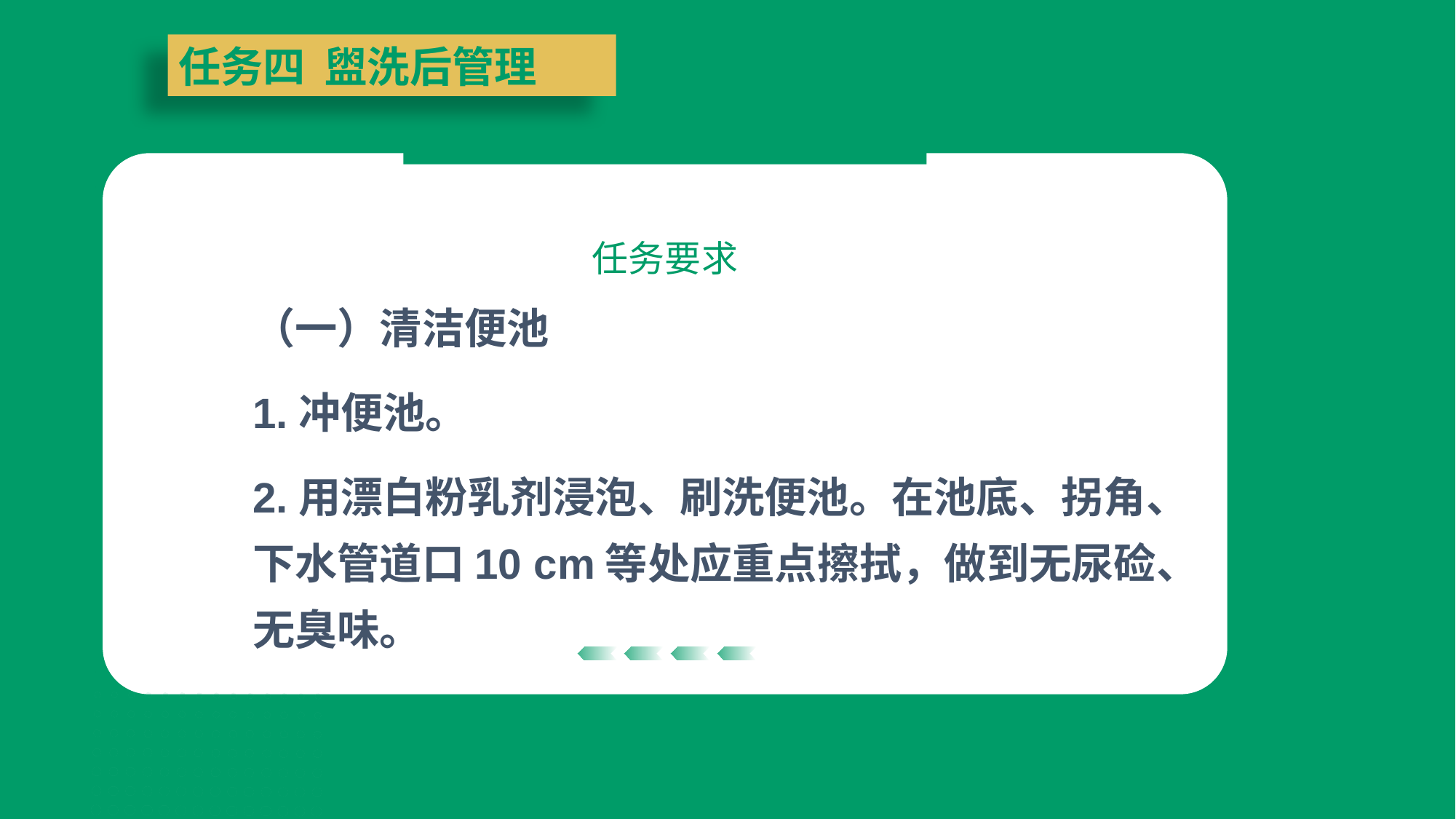

任务四  盥洗后管理

任务要求
（一）清洁便池
1.冲便池。
2.用漂白粉乳剂浸泡、刷洗便池。在池底、拐角、下水管道口10 cm等处应重点擦拭，做到无尿硷、无臭味。